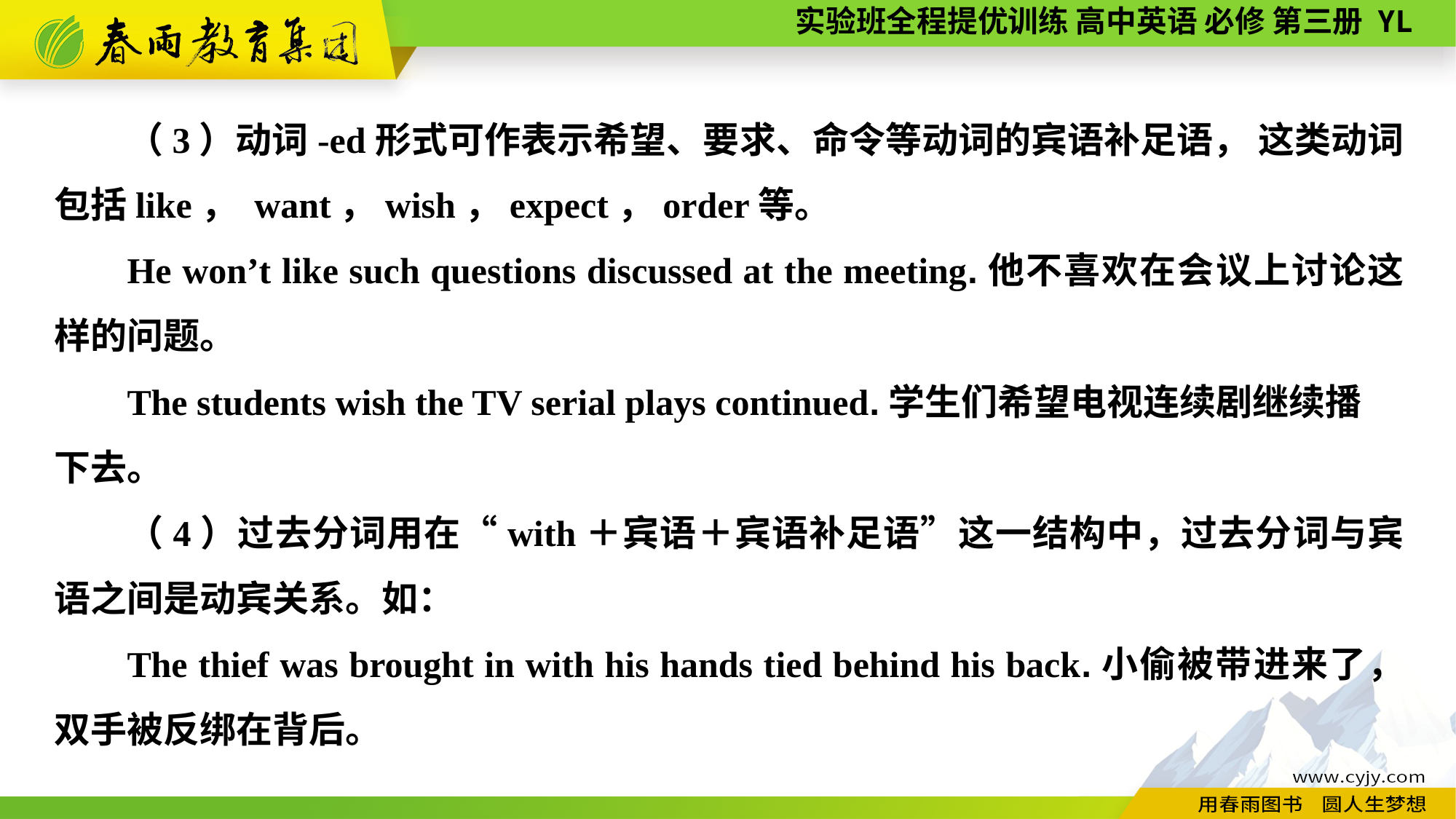

（3）动词-ed形式可作表示希望、要求、命令等动词的宾语补足语， 这类动词包括like， want，wish，expect，order等。
He won’t like such questions discussed at the meeting.他不喜欢在会议上讨论这样的问题。
The students wish the TV serial plays continued.学生们希望电视连续剧继续播
下去。
（4）过去分词用在“with＋宾语＋宾语补足语”这一结构中，过去分词与宾语之间是动宾关系。如：
The thief was brought in with his hands tied behind his back.小偷被带进来了，双手被反绑在背后。